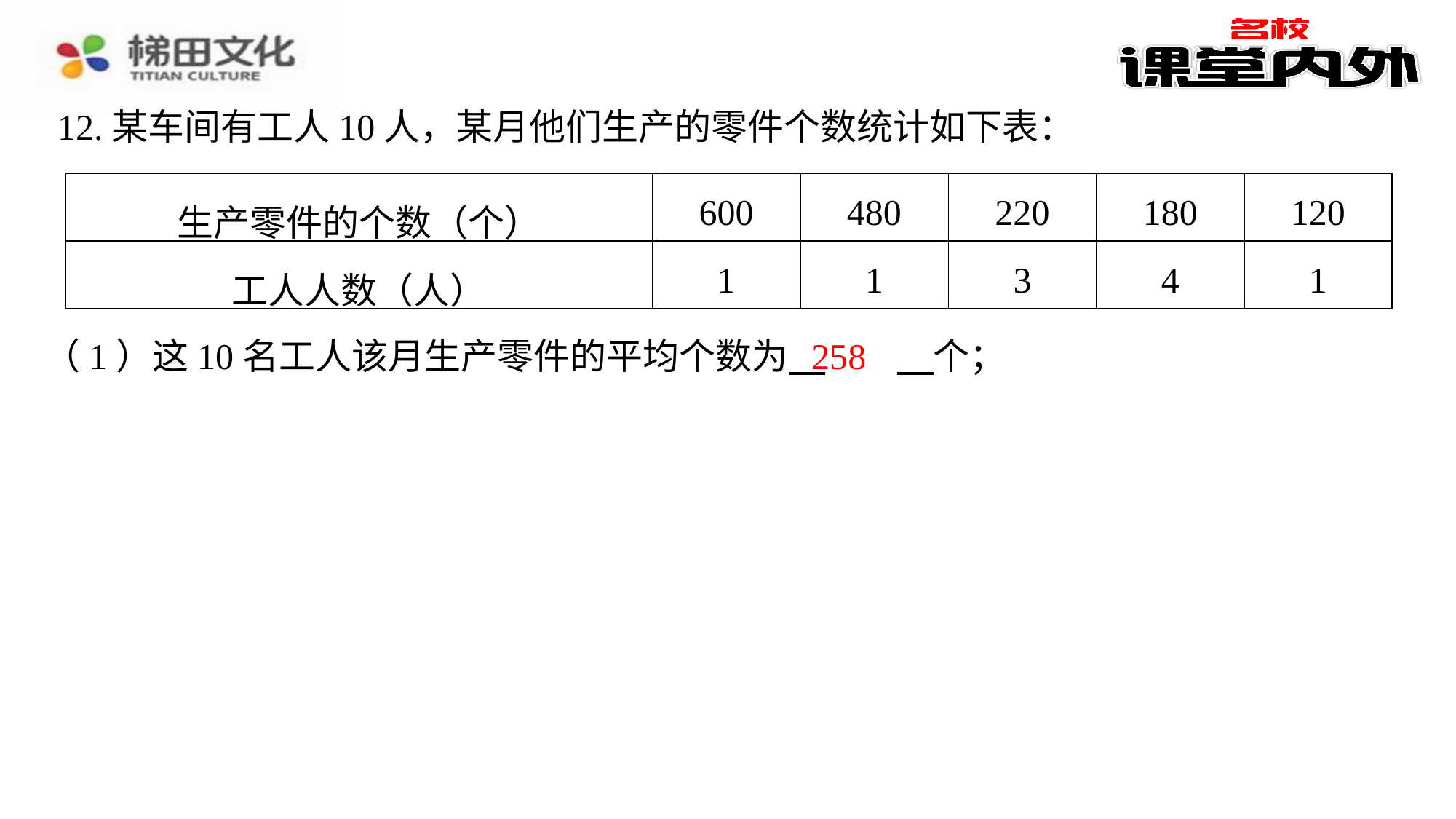

12.某车间有工人10人，某月他们生产的零件个数统计如下表：
| 生产零件的个数（个） | 600 | 480 | 220 | 180 | 120 |
| --- | --- | --- | --- | --- | --- |
| 工人人数（人） | 1 | 1 | 3 | 4 | 1 |
258
（1）这10名工人该月生产零件的平均个数为 　258　⁠个；